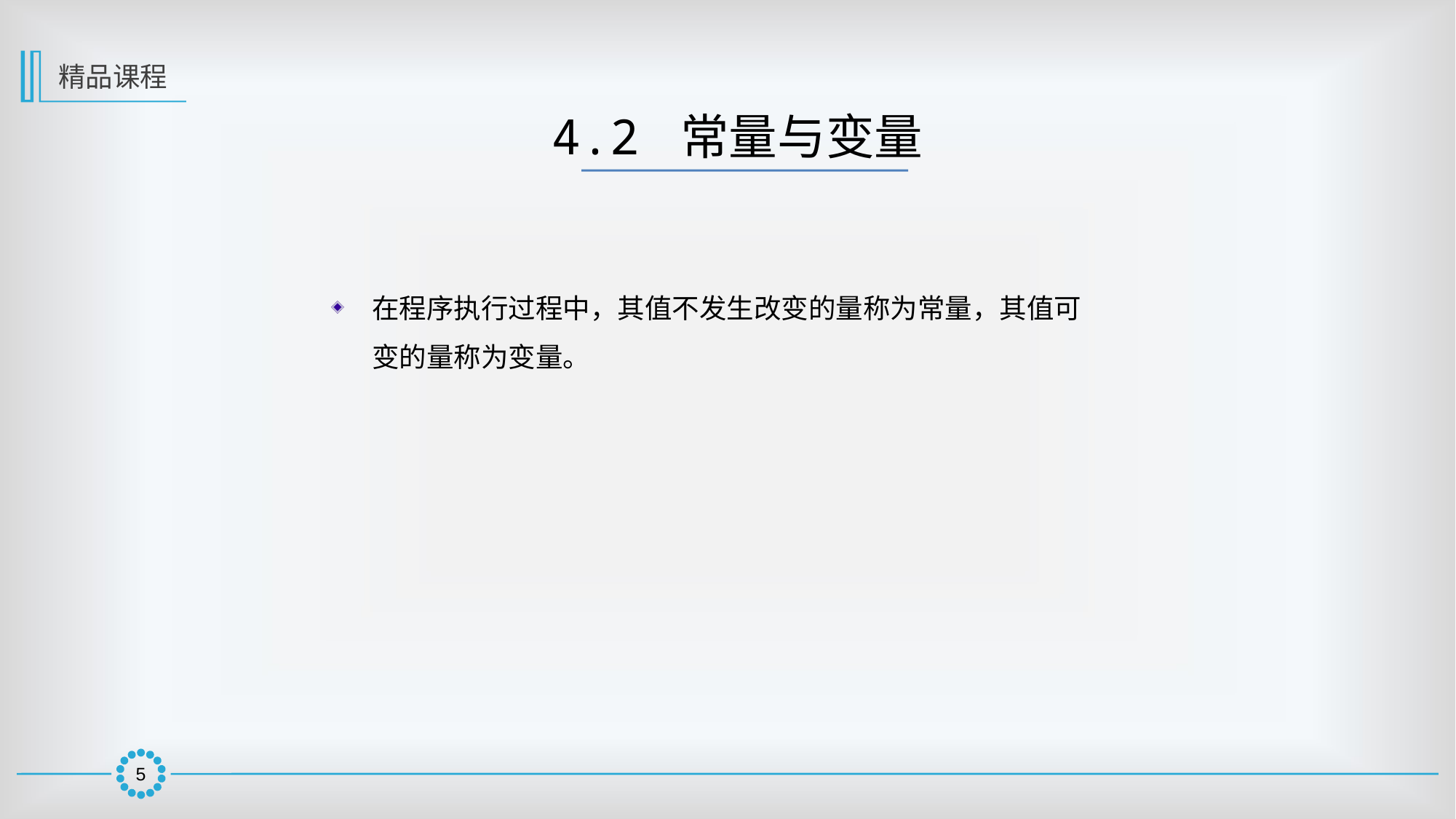

精品课程
4.2 常量与变量

在程序执行过程中，其值不发生改变的量称为常量，其值可变的量称为变量。

5